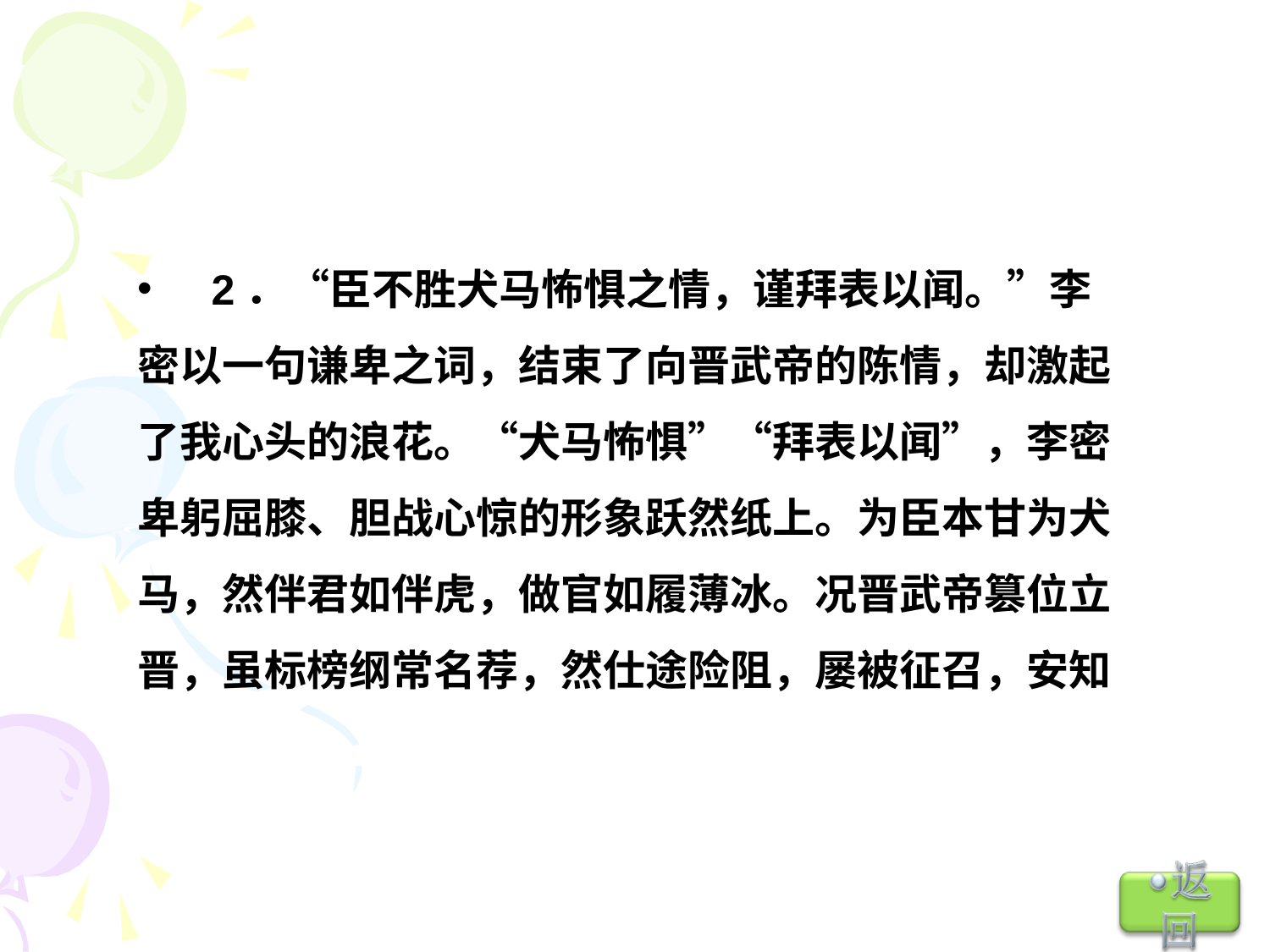

2．“臣不胜犬马怖惧之情，谨拜表以闻。”李密以一句谦卑之词，结束了向晋武帝的陈情，却激起了我心头的浪花。“犬马怖惧”“拜表以闻”，李密卑躬屈膝、胆战心惊的形象跃然纸上。为臣本甘为犬马，然伴君如伴虎，做官如履薄冰。况晋武帝篡位立晋，虽标榜纲常名荐，然仕途险阻，屡被征召，安知